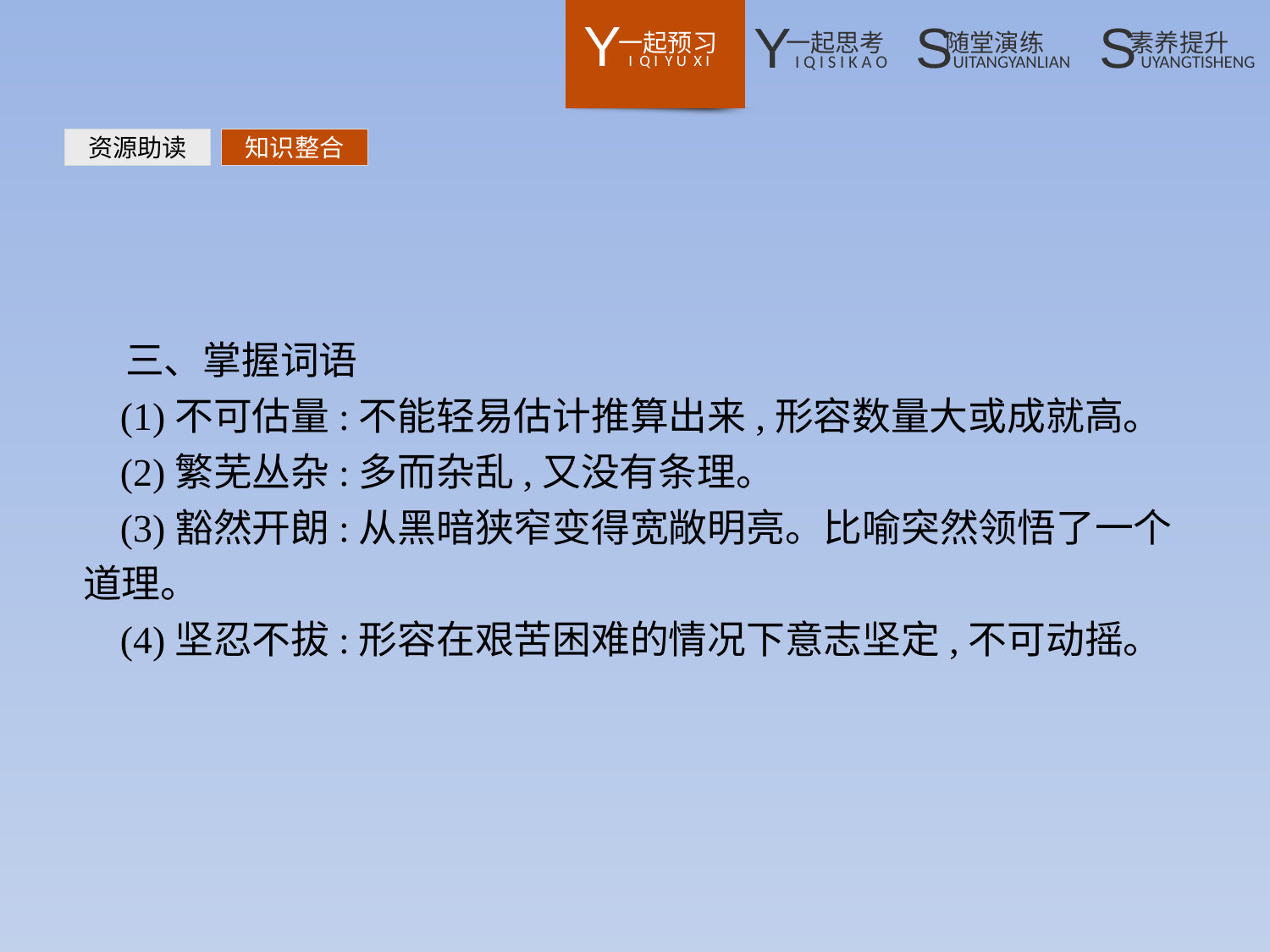

资源助读
知识整合
三、掌握词语
(1)不可估量:不能轻易估计推算出来,形容数量大或成就高。
(2)繁芜丛杂:多而杂乱,又没有条理。
(3)豁然开朗:从黑暗狭窄变得宽敞明亮。比喻突然领悟了一个道理。
(4)坚忍不拔:形容在艰苦困难的情况下意志坚定,不可动摇。